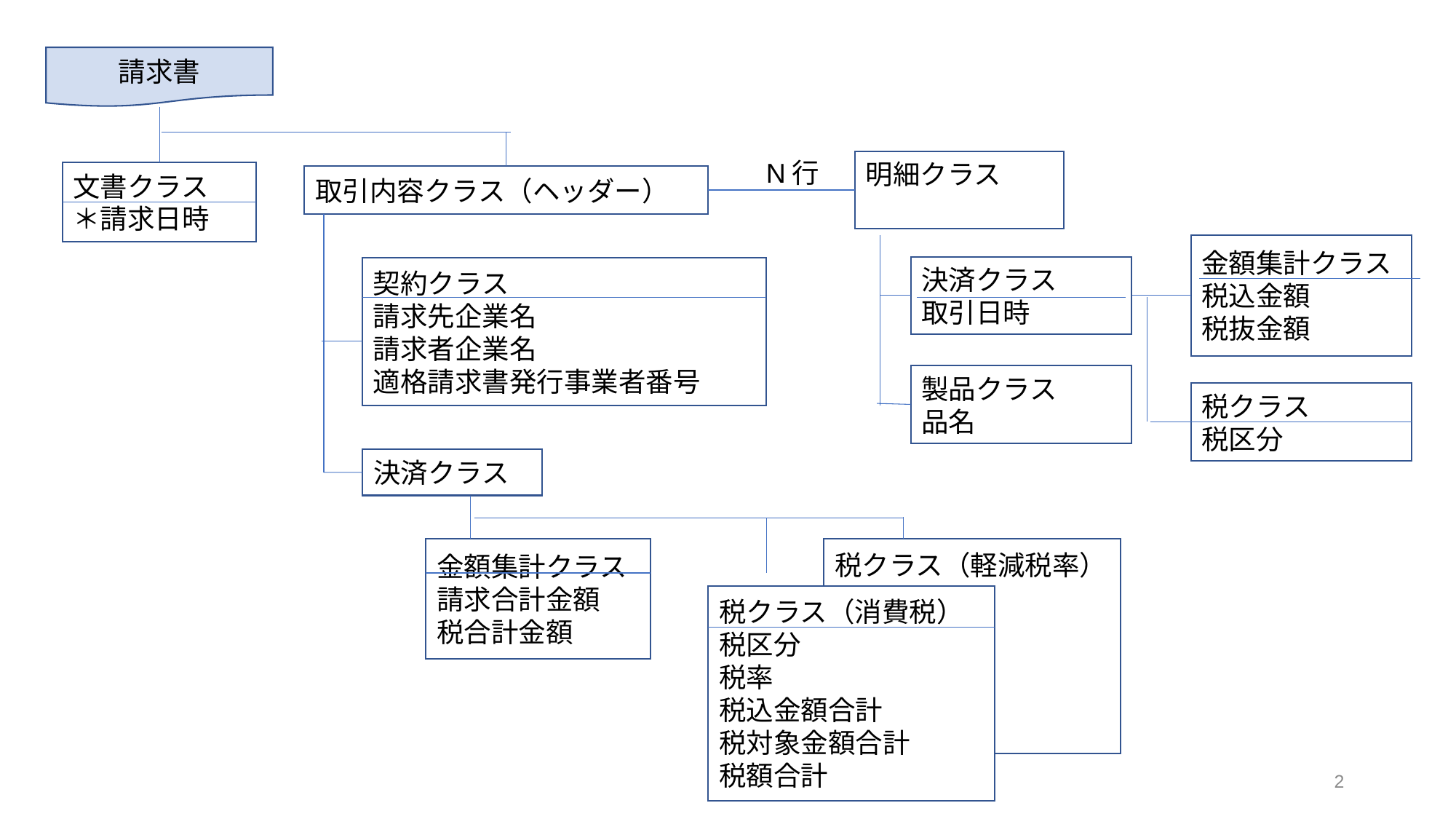

請求書
N行
明細クラス

文書クラス
＊請求日時
取引内容クラス（ヘッダー）
金額集計クラス
税込金額
税抜金額
決済クラス
取引日時
契約クラス
請求先企業名
請求者企業名
適格請求書発行事業者番号
製品クラス
品名
税クラス
税区分
決済クラス
金額集計クラス
請求合計金額
税合計金額
税クラス（軽減税率）

税クラス（消費税）
税区分
税率
税込金額合計
税対象金額合計
税額合計
2